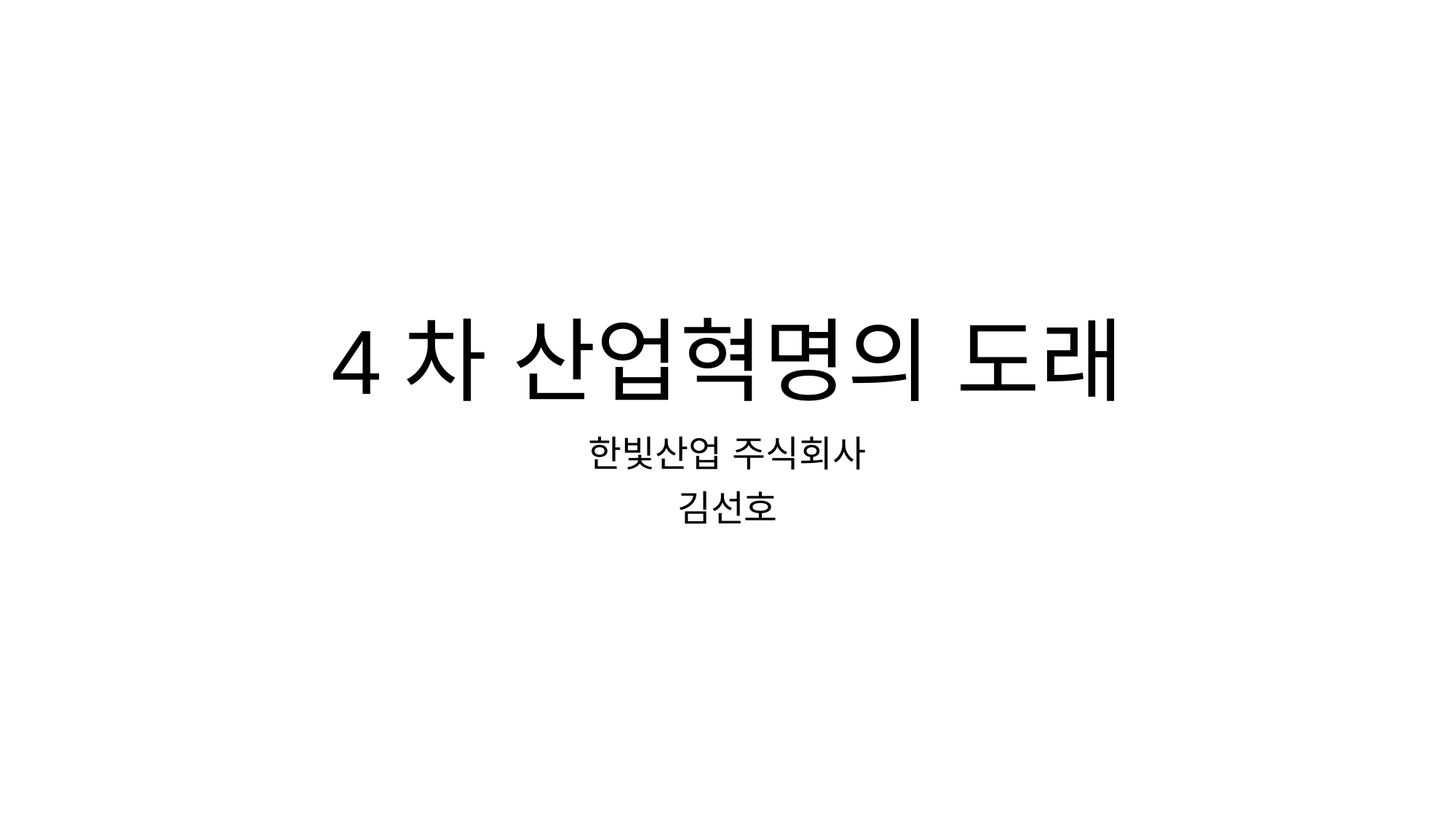

# 4차 산업혁명의 도래
한빛산업 주식회사
김선호